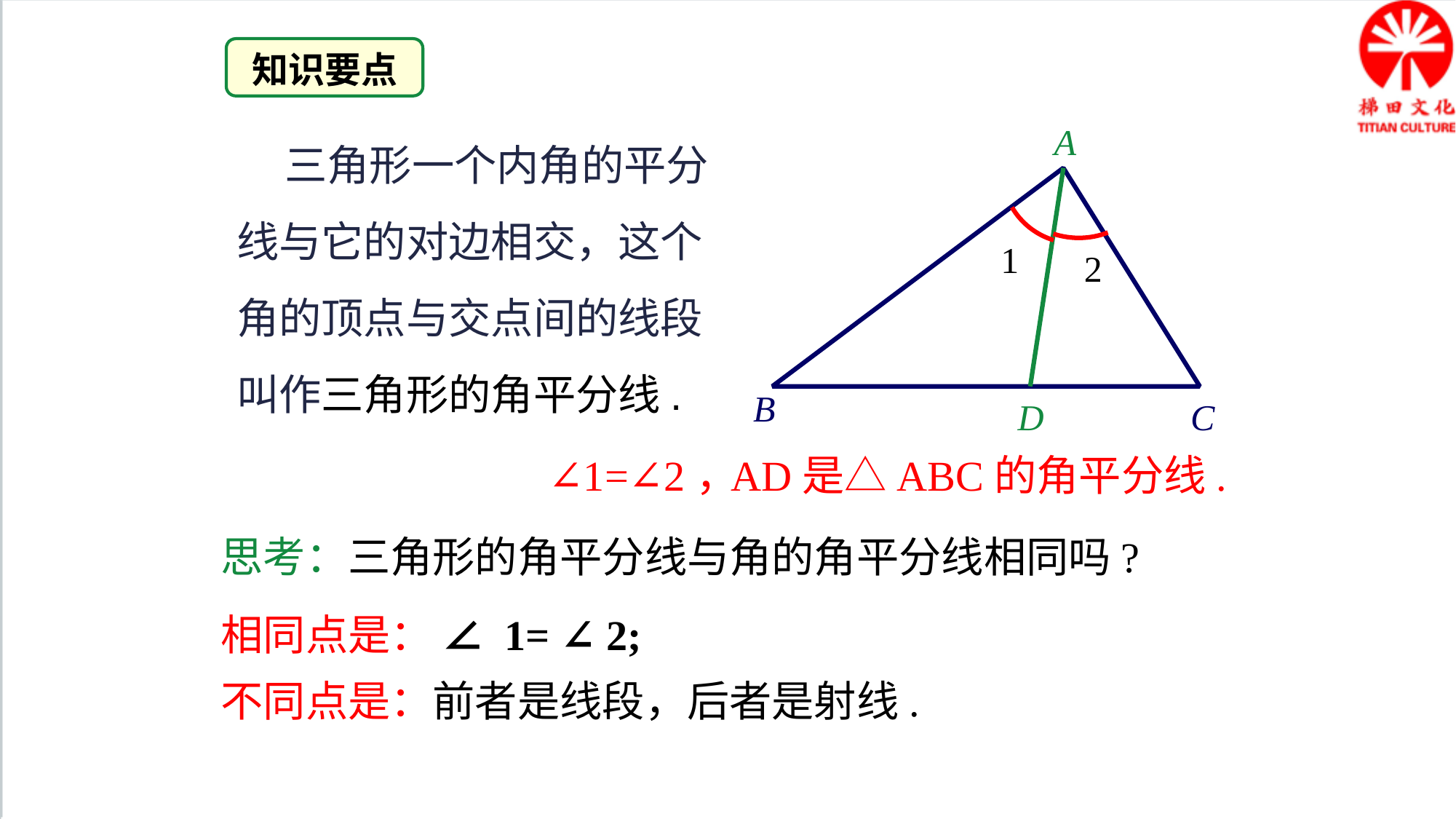

知识要点
    三角形一个内角的平分线与它的对边相交，这个角的顶点与交点间的线段叫作三角形的角平分线.
A

1
2
B
D
C
∠1=∠2，
AD是△ABC的角平分线.
思考：三角形的角平分线与角的角平分线相同吗?
相同点是： ∠ 1= ∠ 2;
不同点是：前者是线段，后者是射线.